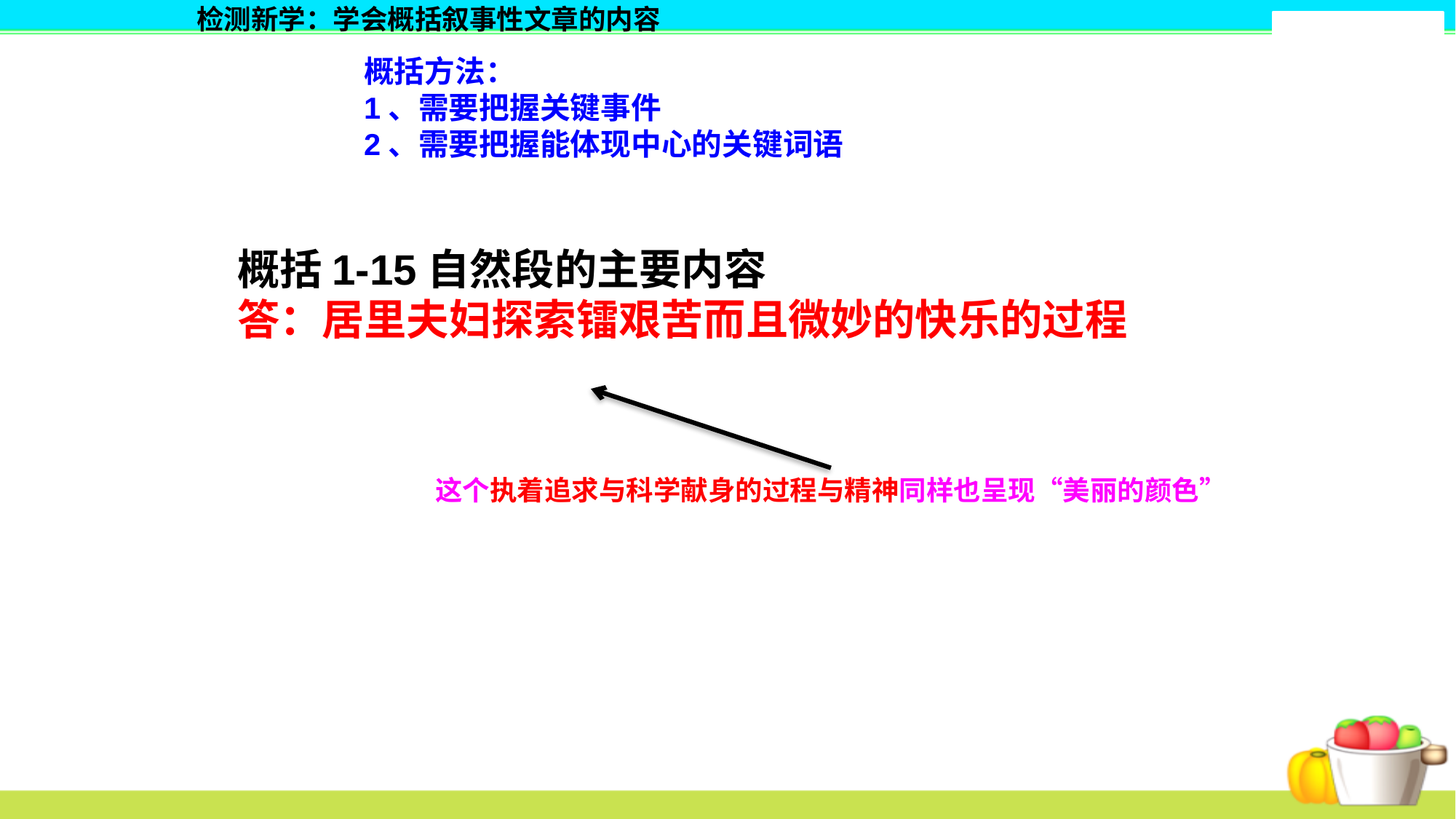

检测新学：学会概括叙事性文章的内容
概括方法：
1、需要把握关键事件
2、需要把握能体现中心的关键词语
概括1-15自然段的主要内容
答：居里夫妇探索镭艰苦而且微妙的快乐的过程
这个执着追求与科学献身的过程与精神同样也呈现“美丽的颜色”